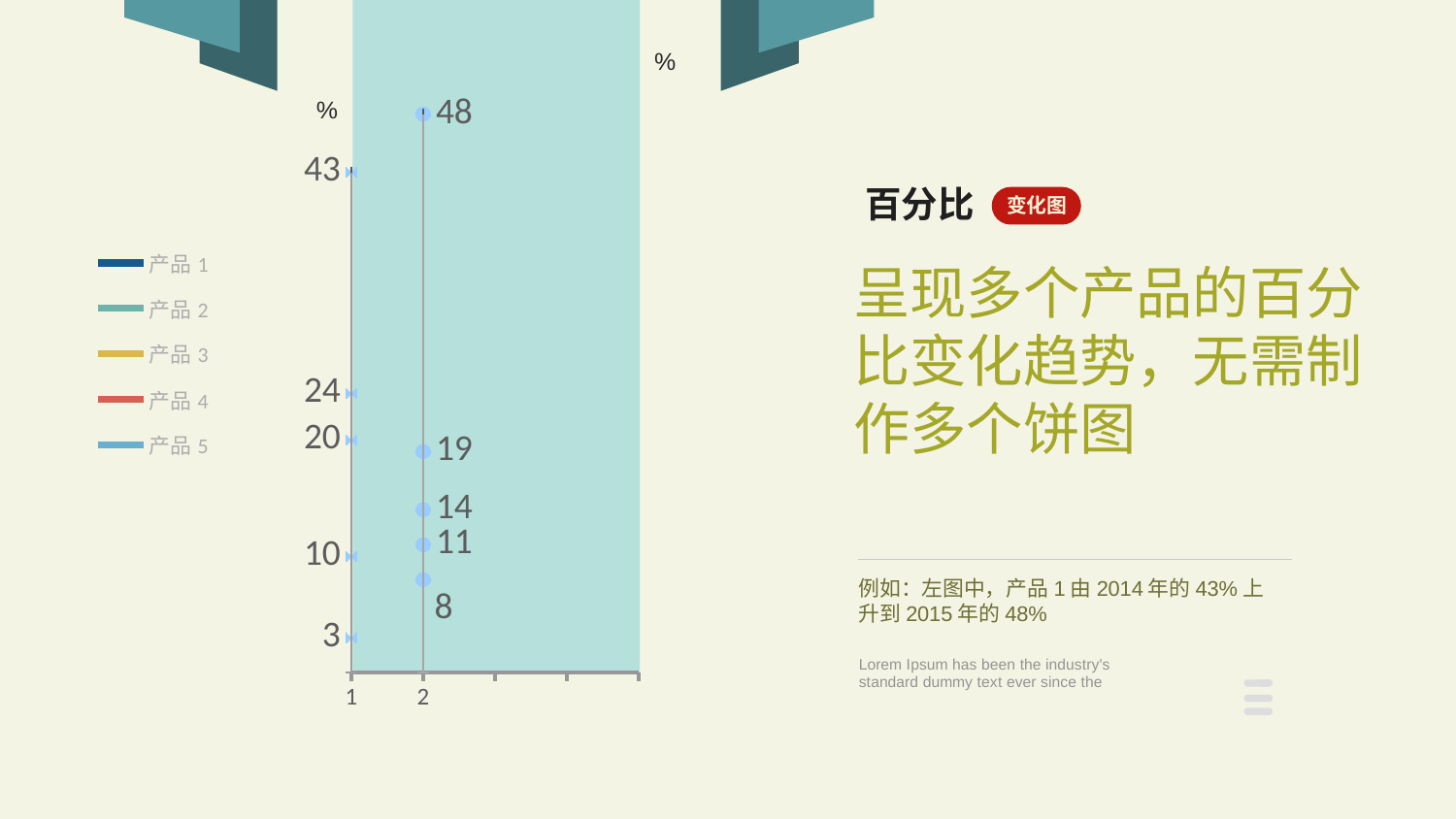

### Chart

| Category | 产品1 | 产品2 | 产品3 | 产品4 | 产品5 |  |  |
|---|---|---|---|---|---|---|---|

%
%
百分比
变化图

呈现多个产品的百分比变化趋势，无需制作多个饼图
例如：左图中，产品1由2014年的43%上升到2015年的48%
Lorem Ipsum has been the industry's standard dummy text ever since the